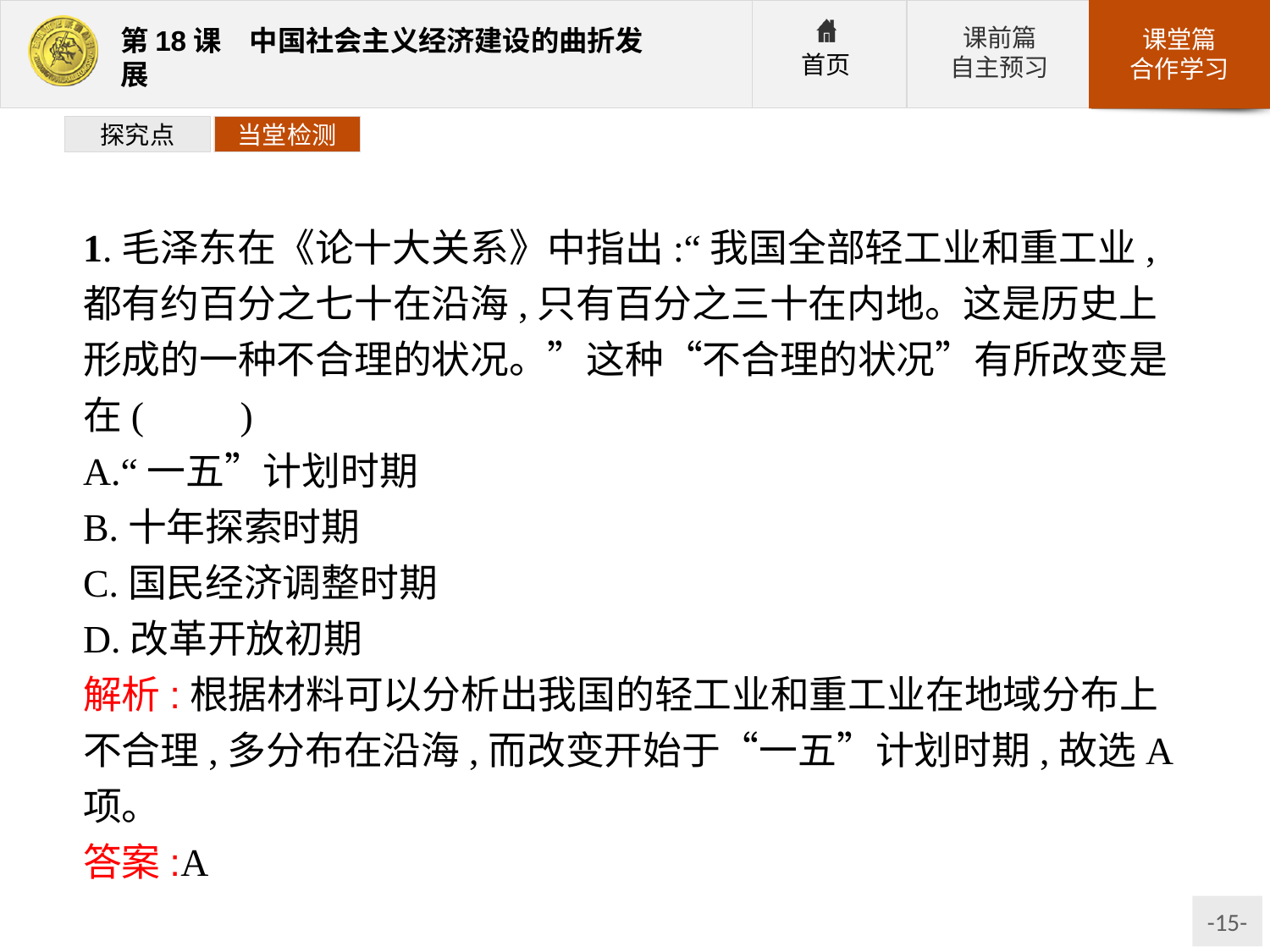

探究点
当堂检测
1.毛泽东在《论十大关系》中指出:“我国全部轻工业和重工业,都有约百分之七十在沿海,只有百分之三十在内地。这是历史上形成的一种不合理的状况。”这种“不合理的状况”有所改变是在(　　)
A.“一五”计划时期
B.十年探索时期
C.国民经济调整时期
D.改革开放初期
解析:根据材料可以分析出我国的轻工业和重工业在地域分布上不合理,多分布在沿海,而改变开始于“一五”计划时期,故选A项。
答案:A